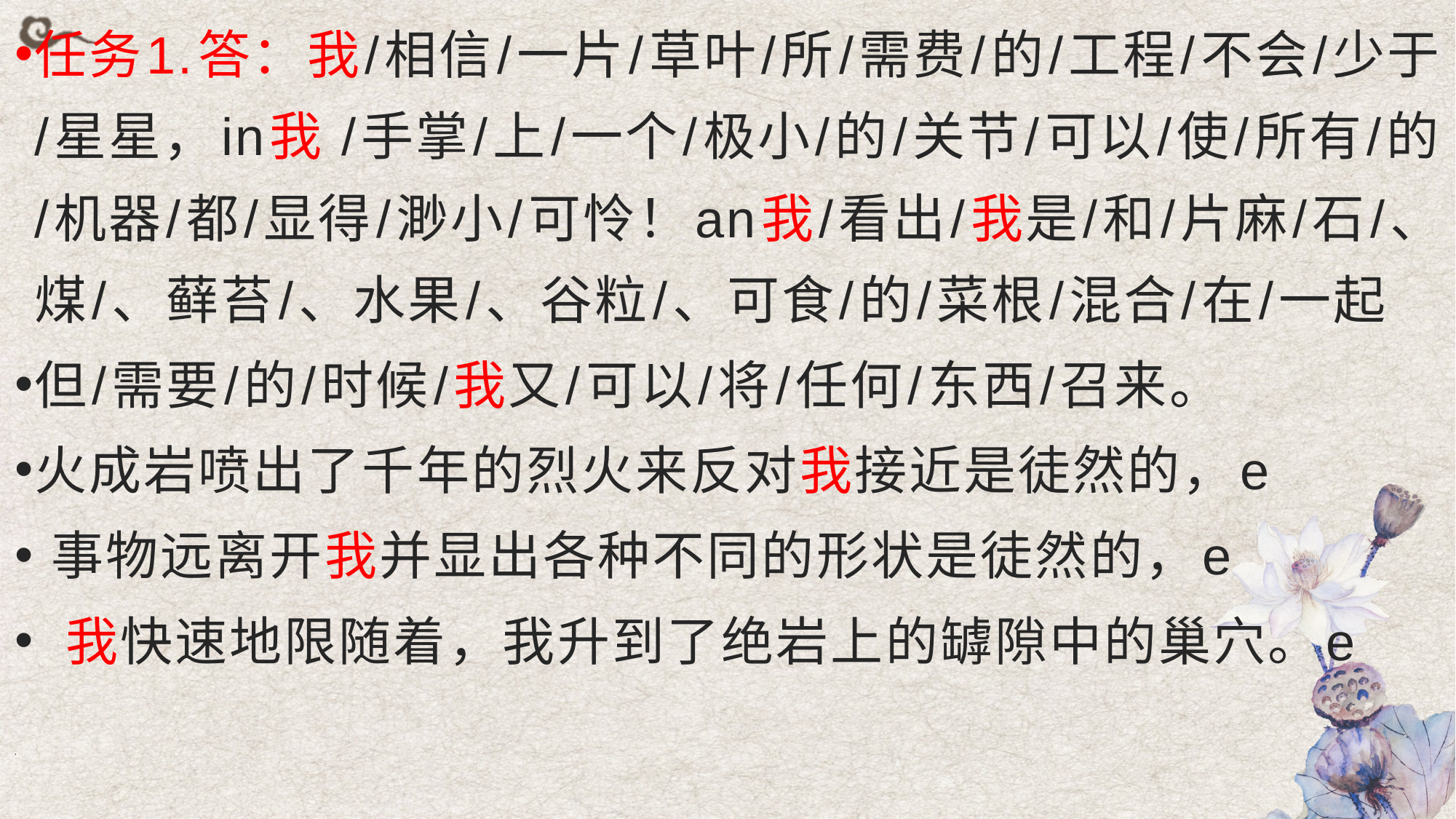

任务1.答：我/相信/一片/草叶/所/需费/的/工程/不会/少于/星星，in我 /手掌/上/一个/极小/的/关节/可以/使/所有/的/机器/都/显得/渺小/可怜！an我/看出/我是/和/片麻/石/、煤/、藓苔/、水果/、谷粒/、可食/的/菜根/混合/在/一起
但/需要/的/时候/我又/可以/将/任何/东西/召来。
火成岩喷出了千年的烈火来反对我接近是徒然的，e
 事物远离开我并显出各种不同的形状是徒然的，e
  我快速地限随着，我升到了绝岩上的罅隙中的巢穴。e

#